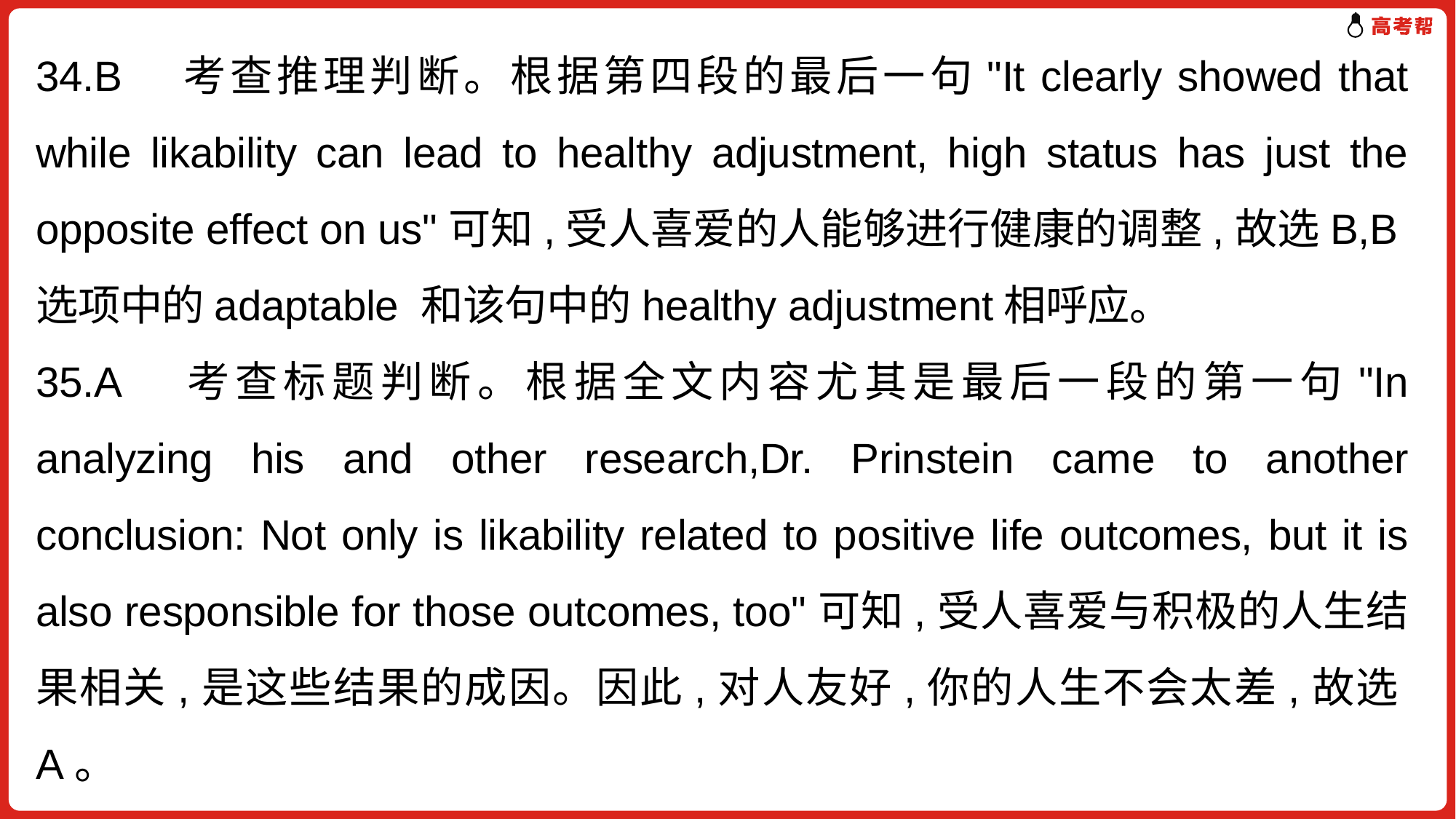

34.B　考查推理判断。根据第四段的最后一句"It clearly showed that while likability can lead to healthy adjustment, high status has just the opposite effect on us"可知,受人喜爱的人能够进行健康的调整,故选B,B选项中的adaptable 和该句中的healthy adjustment相呼应。
35.A　考查标题判断。根据全文内容尤其是最后一段的第一句"In analyzing his and other research,Dr. Prinstein came to another conclusion: Not only is likability related to positive life outcomes, but it is also responsible for those outcomes, too"可知,受人喜爱与积极的人生结果相关,是这些结果的成因。因此,对人友好,你的人生不会太差,故选A。